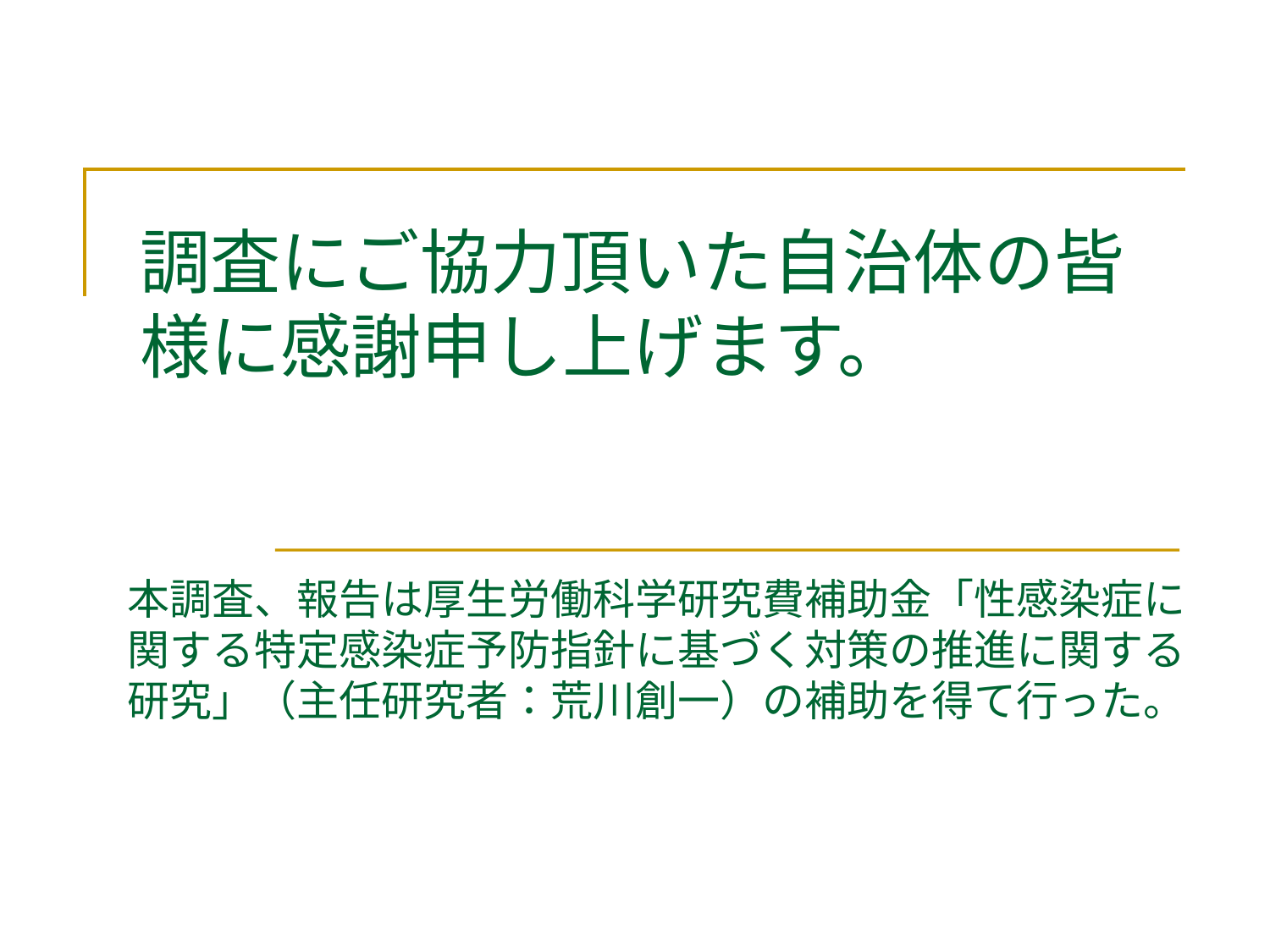

# 調査にご協力頂いた自治体の皆様に感謝申し上げます。
本調査、報告は厚生労働科学研究費補助金「性感染症に関する特定感染症予防指針に基づく対策の推進に関する研究」（主任研究者：荒川創一）の補助を得て行った。